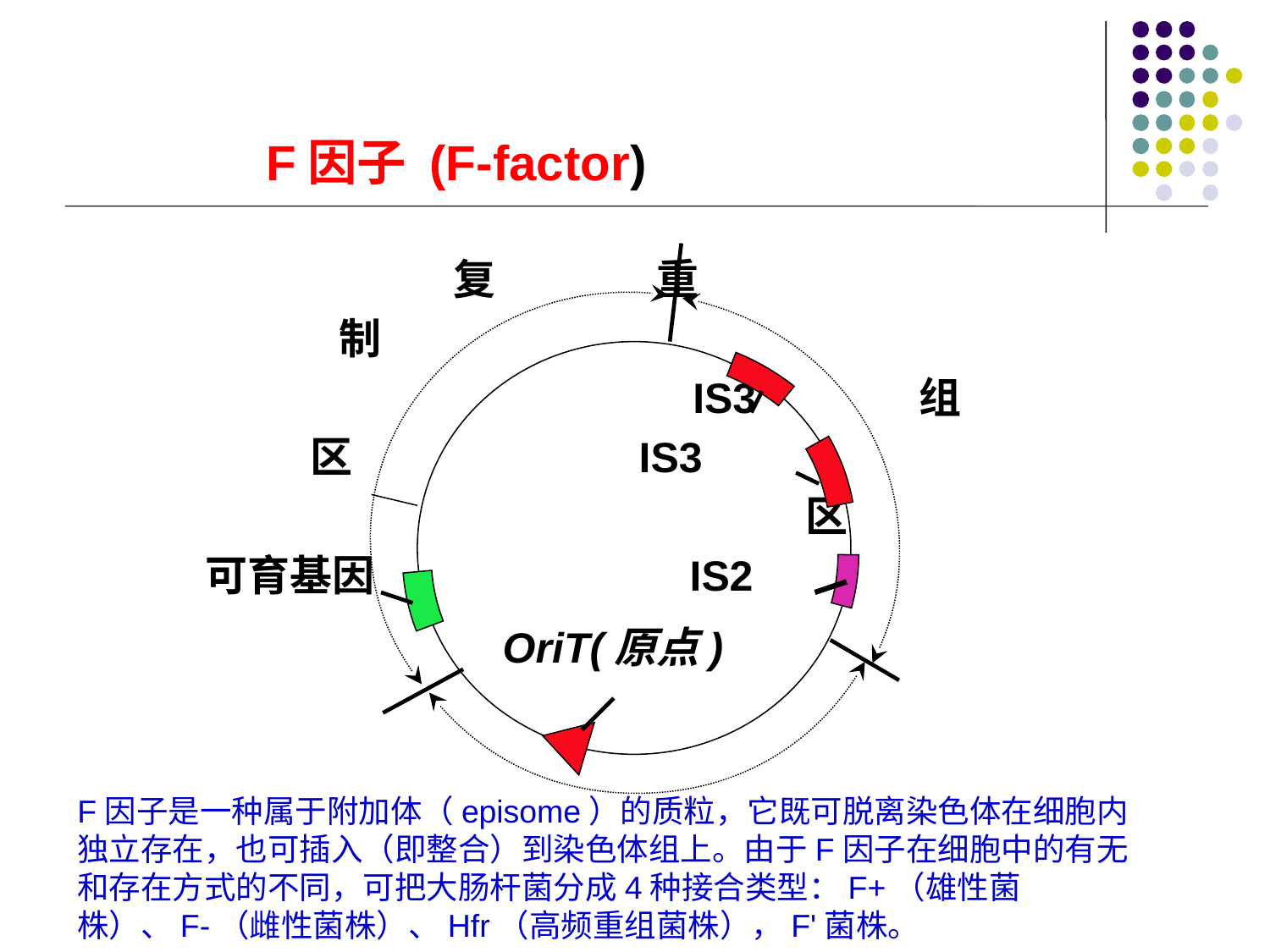

# F因子 (F-factor)

                               复                 重
                   制
                                              IS3             组
                区                             IS3
                                                                    区
     可育基因                                IS2
                          OriT(原点)

F因子是一种属于附加体（episome）的质粒，它既可脱离染色体在细胞内独立存在，也可插入（即整合）到染色体组上。由于F因子在细胞中的有无和存在方式的不同，可把大肠杆菌分成4种接合类型：F+（雄性菌株）、F-（雌性菌株）、Hfr（高频重组菌株），F'菌株。